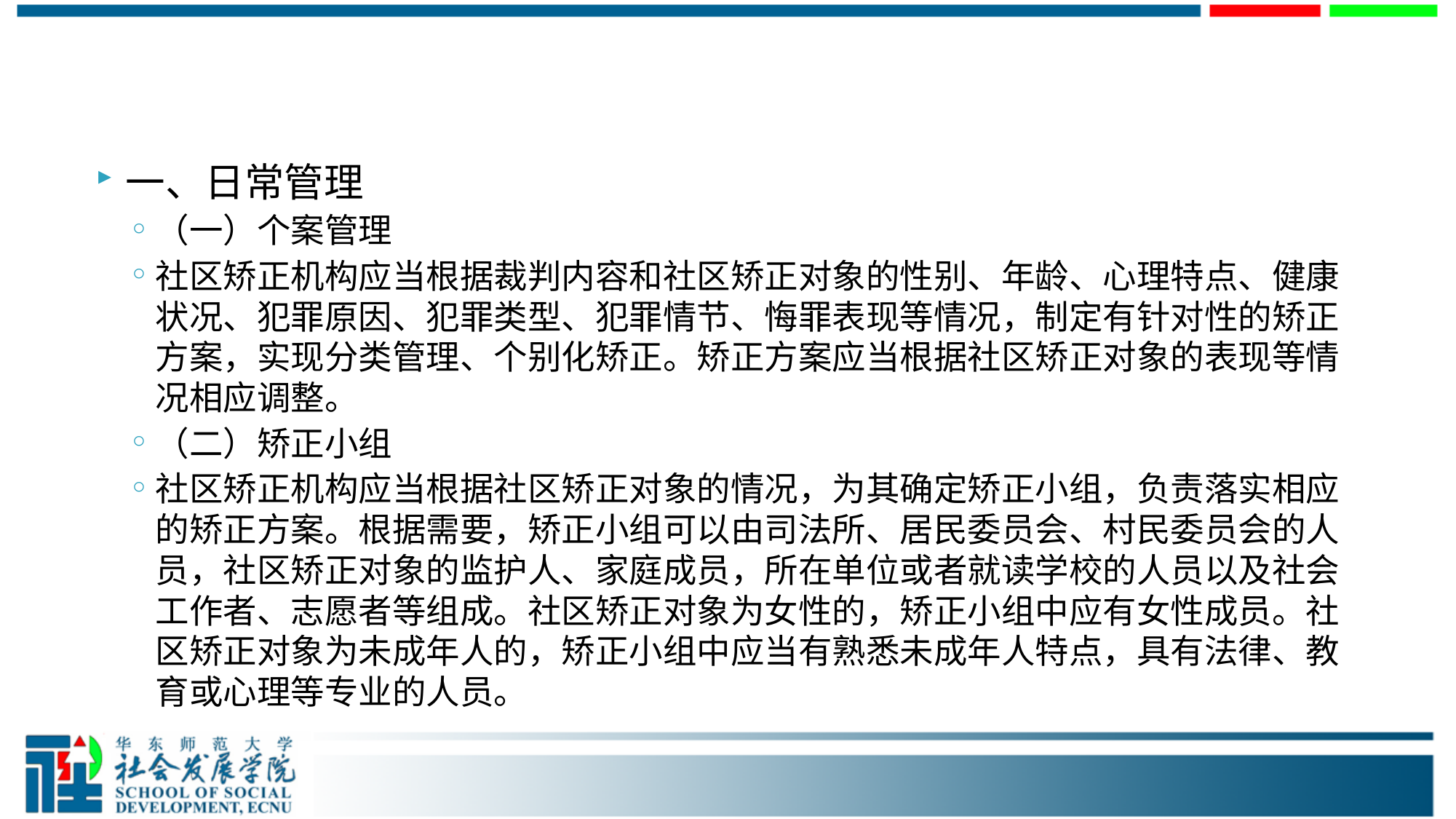

#
一、日常管理
（一）个案管理
社区矫正机构应当根据裁判内容和社区矫正对象的性别、年龄、心理特点、健康状况、犯罪原因、犯罪类型、犯罪情节、悔罪表现等情况，制定有针对性的矫正方案，实现分类管理、个别化矫正。矫正方案应当根据社区矫正对象的表现等情况相应调整。
（二）矫正小组
社区矫正机构应当根据社区矫正对象的情况，为其确定矫正小组，负责落实相应的矫正方案。根据需要，矫正小组可以由司法所、居民委员会、村民委员会的人员，社区矫正对象的监护人、家庭成员，所在单位或者就读学校的人员以及社会工作者、志愿者等组成。社区矫正对象为女性的，矫正小组中应有女性成员。社区矫正对象为未成年人的，矫正小组中应当有熟悉未成年人特点，具有法律、教育或心理等专业的人员。